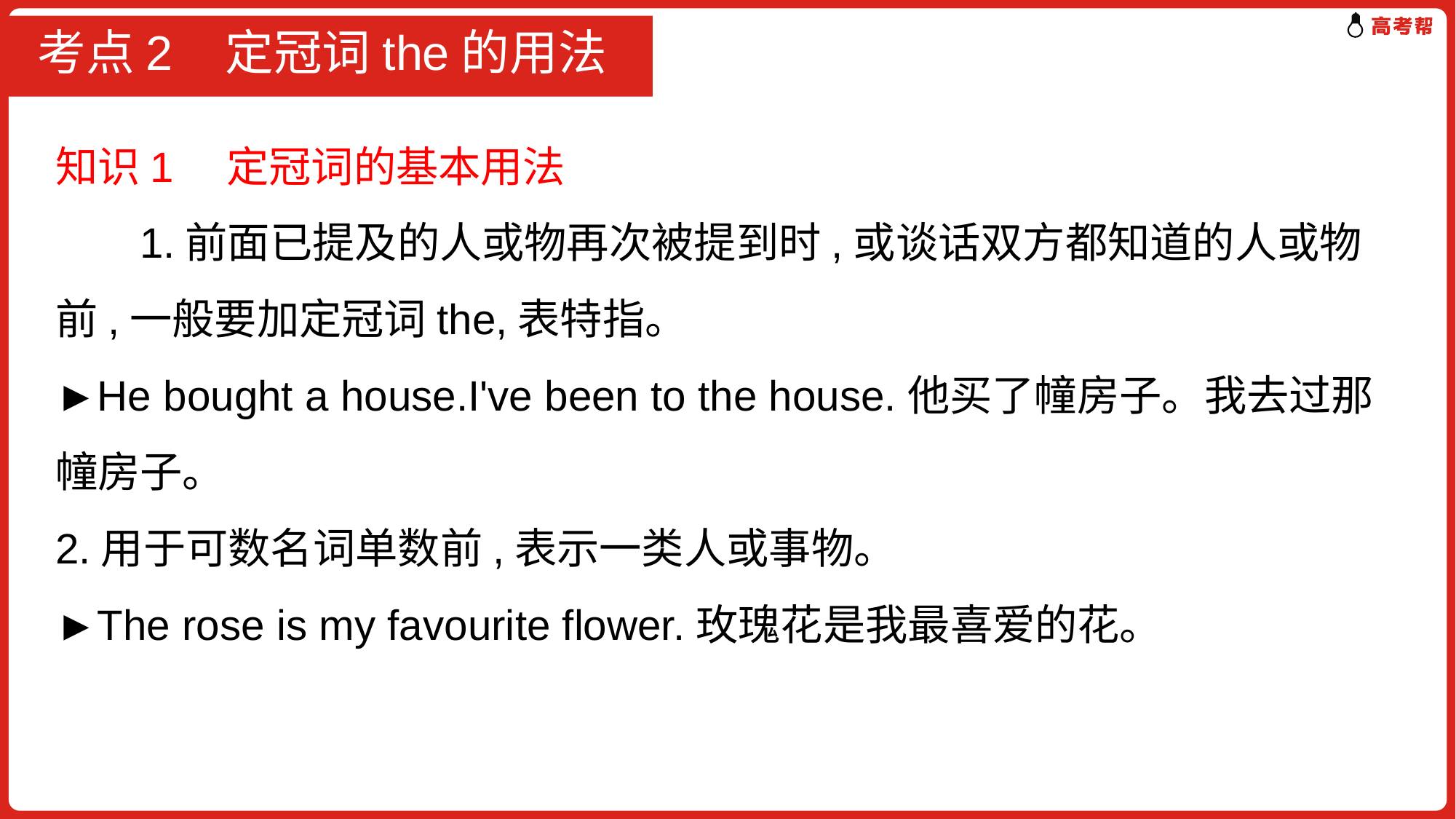

# 考点2   定冠词the的用法
知识1　定冠词的基本用法
        1.前面已提及的人或物再次被提到时,或谈话双方都知道的人或物前,一般要加定冠词the,表特指。
►He bought a house.I've been to the house.他买了幢房子。我去过那幢房子。
2.用于可数名词单数前,表示一类人或事物。
►The rose is my favourite flower.玫瑰花是我最喜爱的花。